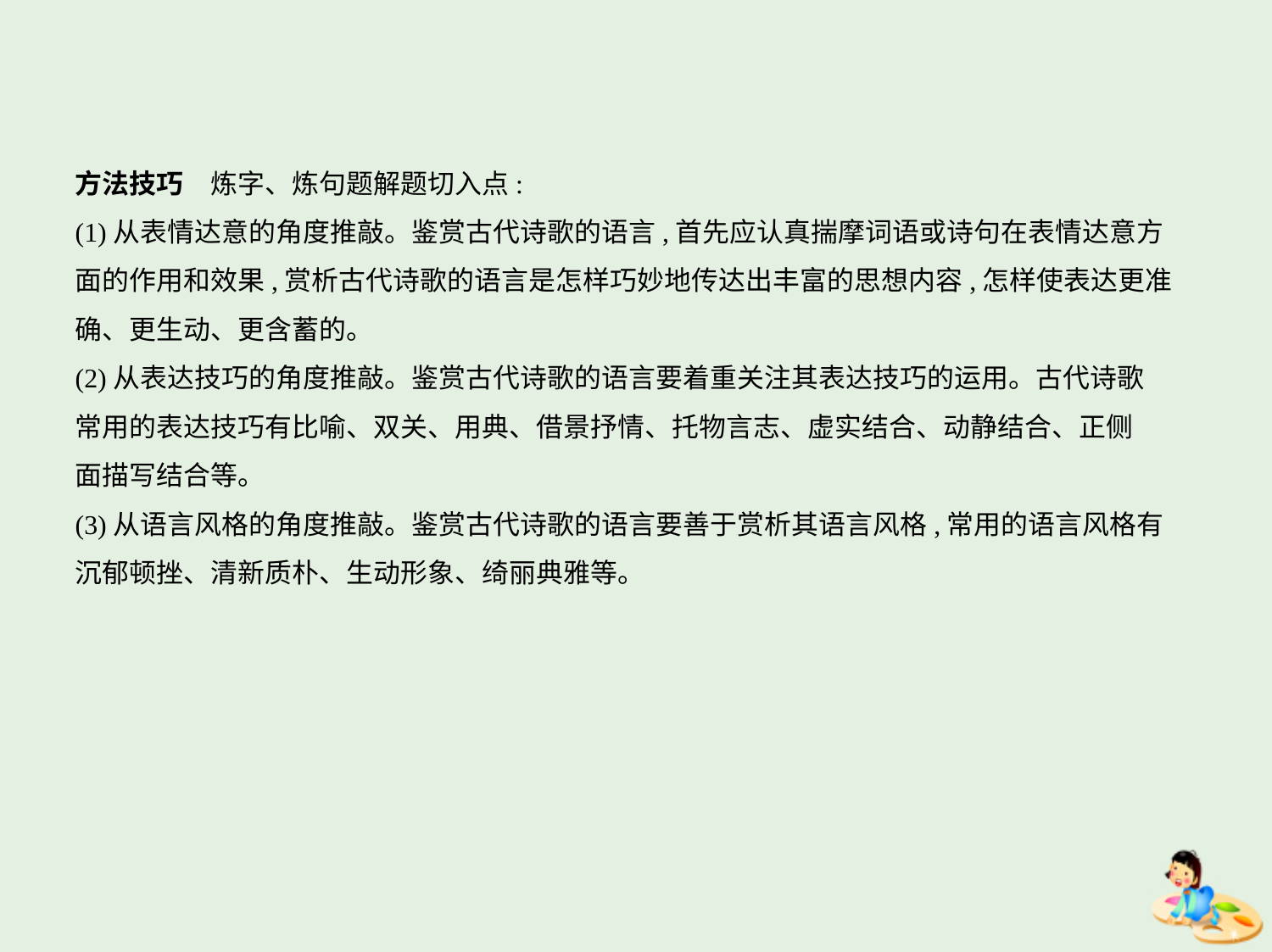

方法技巧　炼字、炼句题解题切入点:
(1)从表情达意的角度推敲。鉴赏古代诗歌的语言,首先应认真揣摩词语或诗句在表情达意方
面的作用和效果,赏析古代诗歌的语言是怎样巧妙地传达出丰富的思想内容,怎样使表达更准
确、更生动、更含蓄的。
(2)从表达技巧的角度推敲。鉴赏古代诗歌的语言要着重关注其表达技巧的运用。古代诗歌
常用的表达技巧有比喻、双关、用典、借景抒情、托物言志、虚实结合、动静结合、正侧
面描写结合等。
(3)从语言风格的角度推敲。鉴赏古代诗歌的语言要善于赏析其语言风格,常用的语言风格有
沉郁顿挫、清新质朴、生动形象、绮丽典雅等。